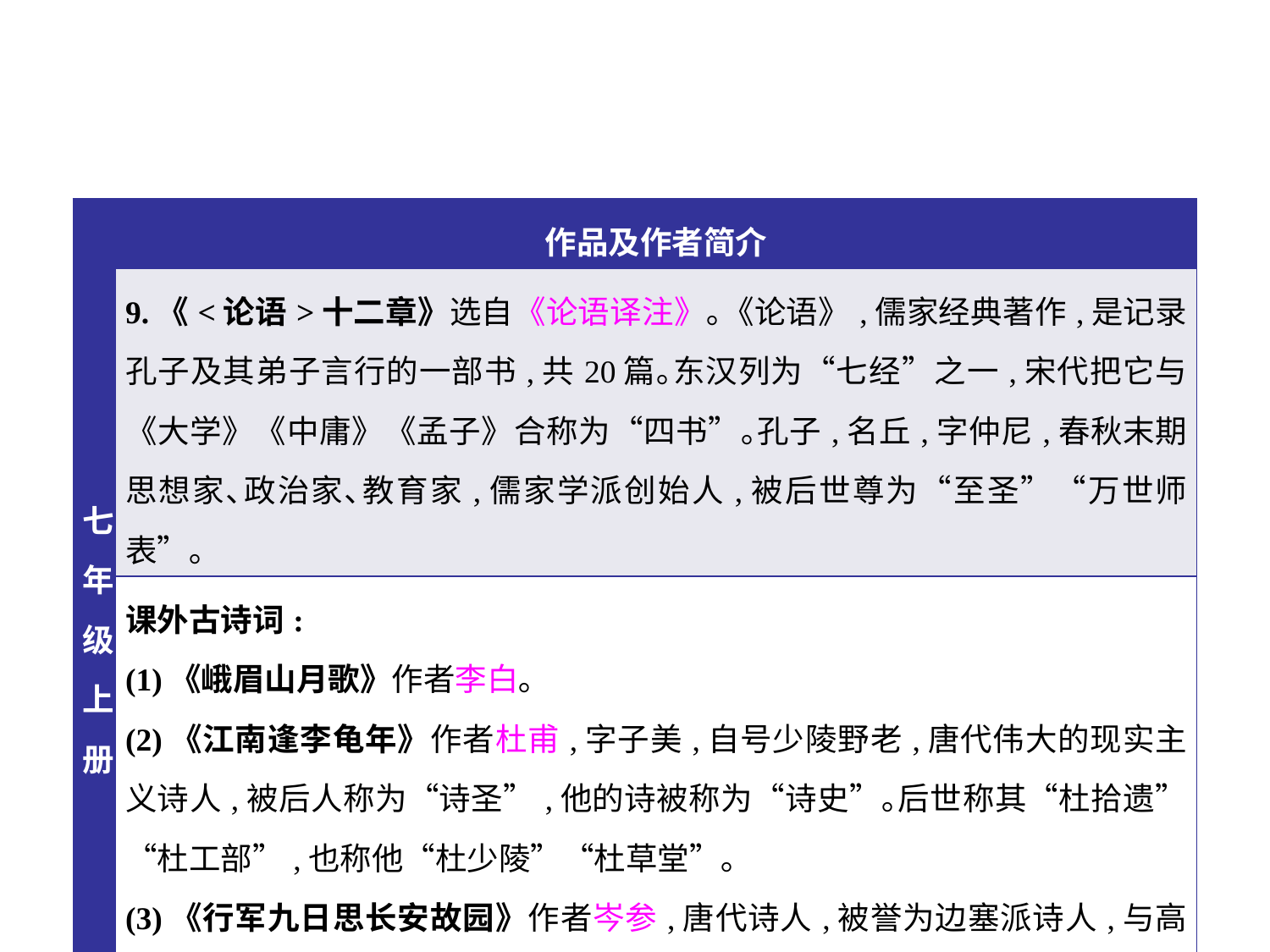

| 七年级上册 | 作品及作者简介 |
| --- | --- |
|  | 9.《<论语>十二章》选自《论语译注》｡《论语》,儒家经典著作,是记录孔子及其弟子言行的一部书,共20篇｡东汉列为“七经”之一,宋代把它与《大学》《中庸》《孟子》合称为“四书”｡孔子,名丘,字仲尼,春秋末期思想家､政治家､教育家,儒家学派创始人,被后世尊为“至圣”“万世师表”｡ |
|  | 课外古诗词: (1)《峨眉山月歌》作者李白｡ (2)《江南逢李龟年》作者杜甫,字子美,自号少陵野老,唐代伟大的现实主义诗人,被后人称为“诗圣”,他的诗被称为“诗史”｡后世称其“杜拾遗”“杜工部”,也称他“杜少陵”“杜草堂”｡ (3)《行军九日思长安故园》作者岑参,唐代诗人,被誉为边塞派诗人,与高适并称“高岑”｡唐代宗时,曾任嘉州(今四川乐山)刺史,故世称“岑嘉州”｡ |